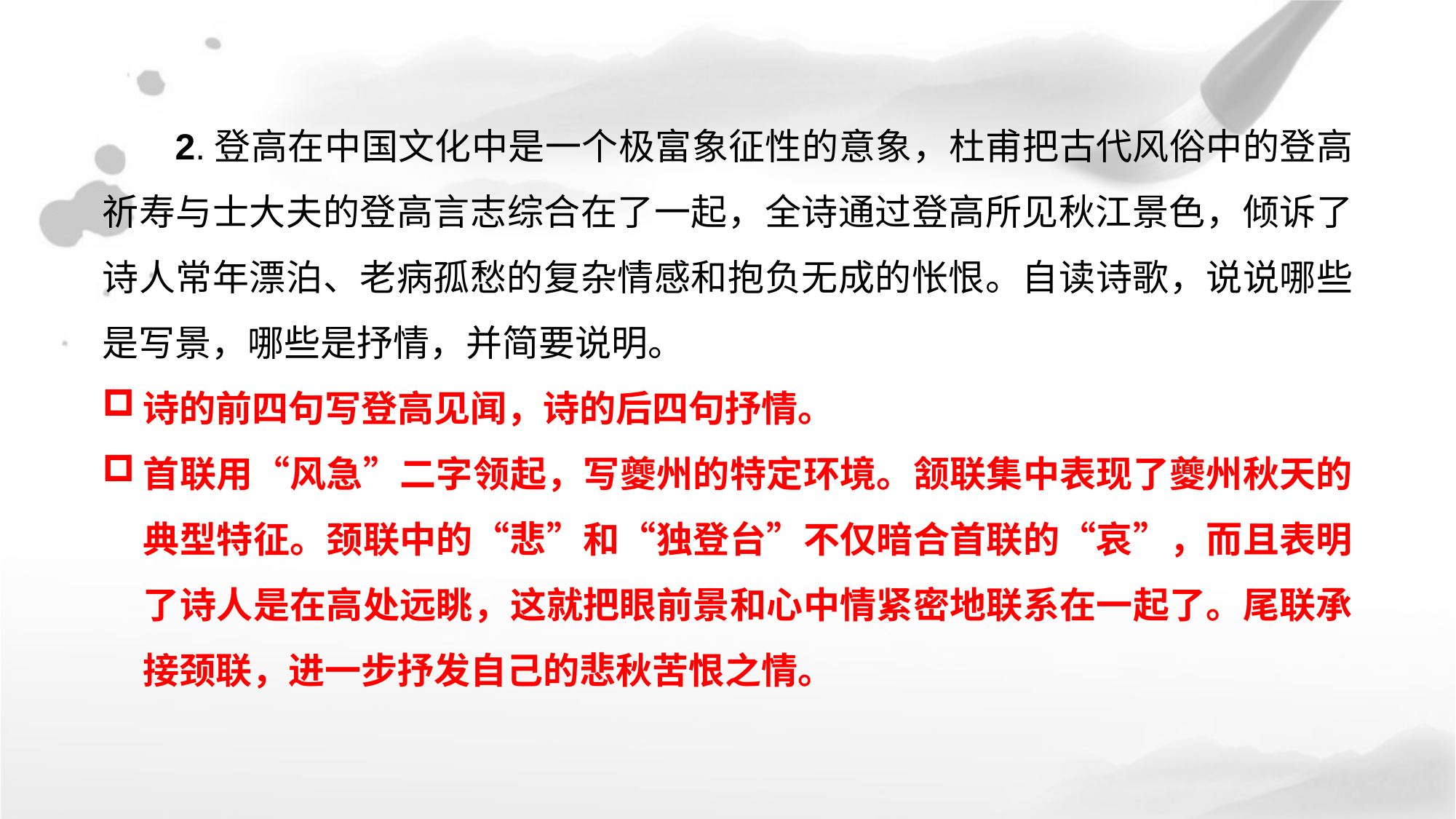

2.登高在中国文化中是一个极富象征性的意象，杜甫把古代风俗中的登高祈寿与士大夫的登高言志综合在了一起，全诗通过登高所见秋江景色，倾诉了诗人常年漂泊、老病孤愁的复杂情感和抱负无成的怅恨。自读诗歌，说说哪些是写景，哪些是抒情，并简要说明。
诗的前四句写登高见闻，诗的后四句抒情。
首联用“风急”二字领起，写夔州的特定环境。颔联集中表现了夔州秋天的典型特征。颈联中的“悲”和“独登台”不仅暗合首联的“哀”，而且表明了诗人是在高处远眺，这就把眼前景和心中情紧密地联系在一起了。尾联承接颈联，进一步抒发自己的悲秋苦恨之情。